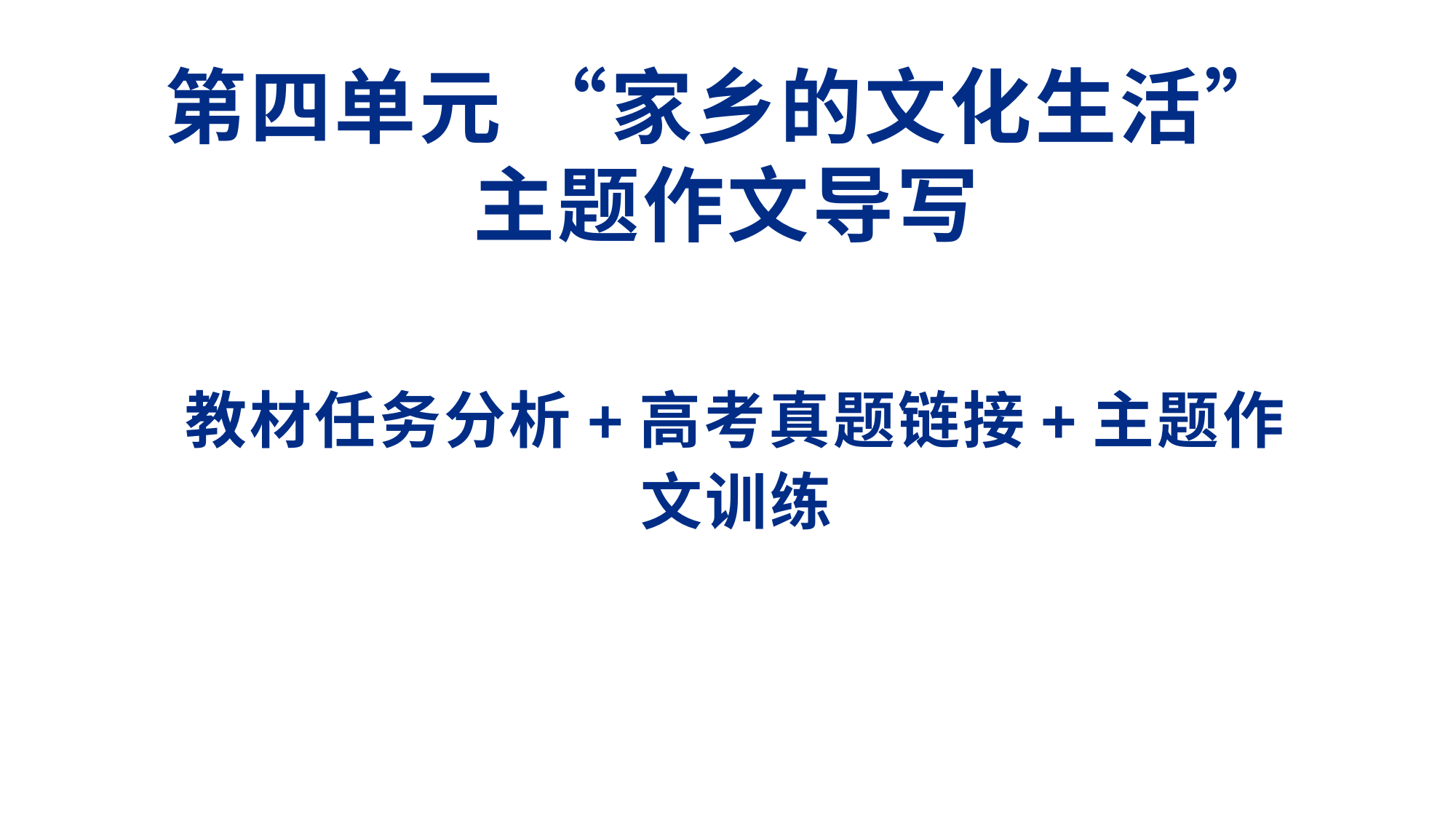

# 第四单元 “家乡的文化生活” 主题作文导写
教材任务分析+高考真题链接+主题作文训练